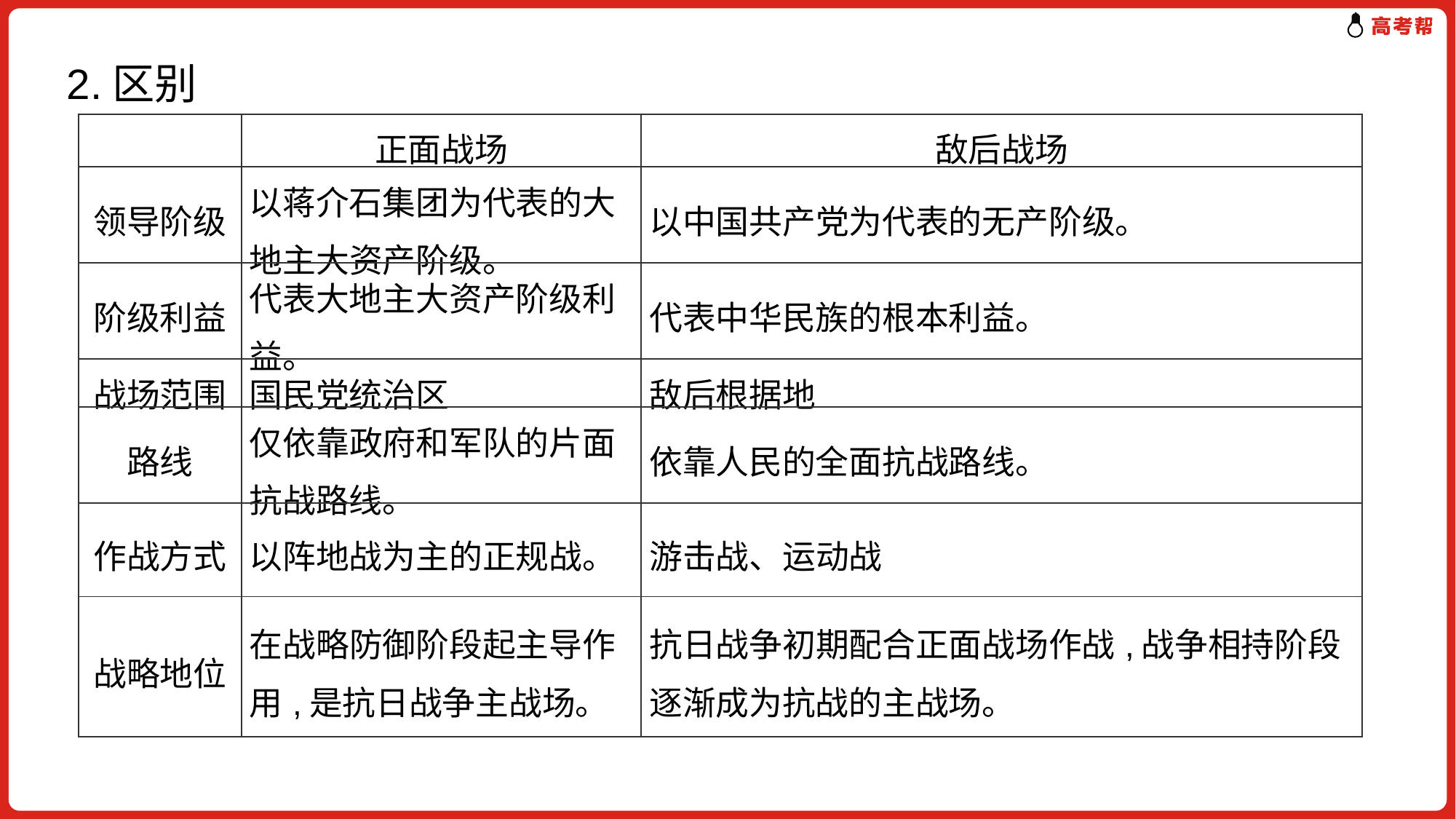

2.区别
|  | 正面战场 | 敌后战场 |
| --- | --- | --- |
| 领导阶级 | 以蒋介石集团为代表的大地主大资产阶级。 | 以中国共产党为代表的无产阶级。 |
| 阶级利益 | 代表大地主大资产阶级利益。 | 代表中华民族的根本利益。 |
| 战场范围 | 国民党统治区 | 敌后根据地 |
| 路线 | 仅依靠政府和军队的片面抗战路线。 | 依靠人民的全面抗战路线。 |
| 作战方式 | 以阵地战为主的正规战。 | 游击战、运动战 |
| 战略地位 | 在战略防御阶段起主导作用,是抗日战争主战场。 | 抗日战争初期配合正面战场作战,战争相持阶段逐渐成为抗战的主战场。 |